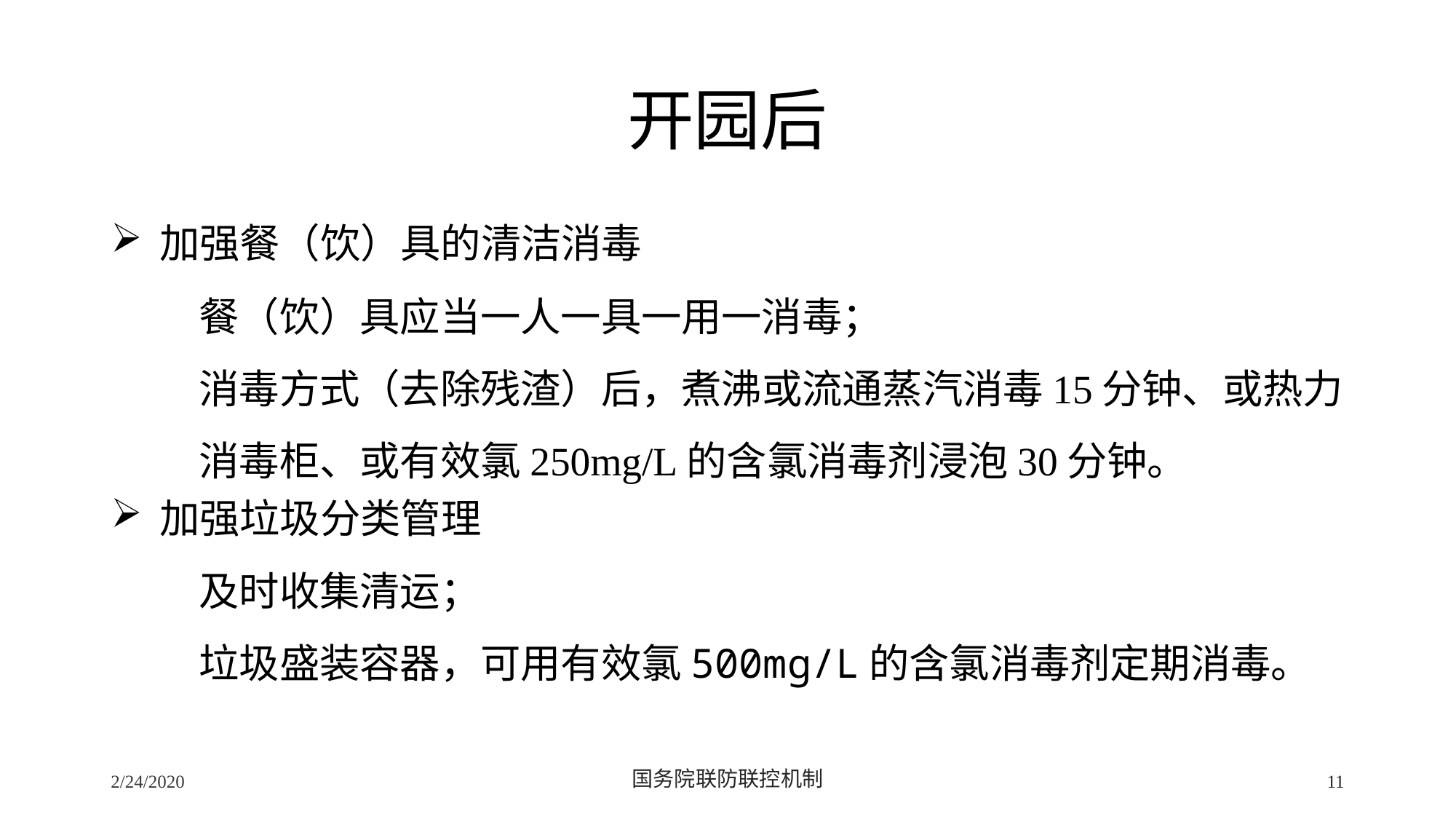

# 开园后
 加强餐（饮）具的清洁消毒
餐（饮）具应当一人一具一用一消毒；
消毒方式（去除残渣）后，煮沸或流通蒸汽消毒15分钟、或热力
消毒柜、或有效氯250mg/L的含氯消毒剂浸泡30分钟。
 加强垃圾分类管理
及时收集清运；
垃圾盛装容器，可用有效氯500mg/L的含氯消毒剂定期消毒。

2/24/2020
国务院联防联控机制
11